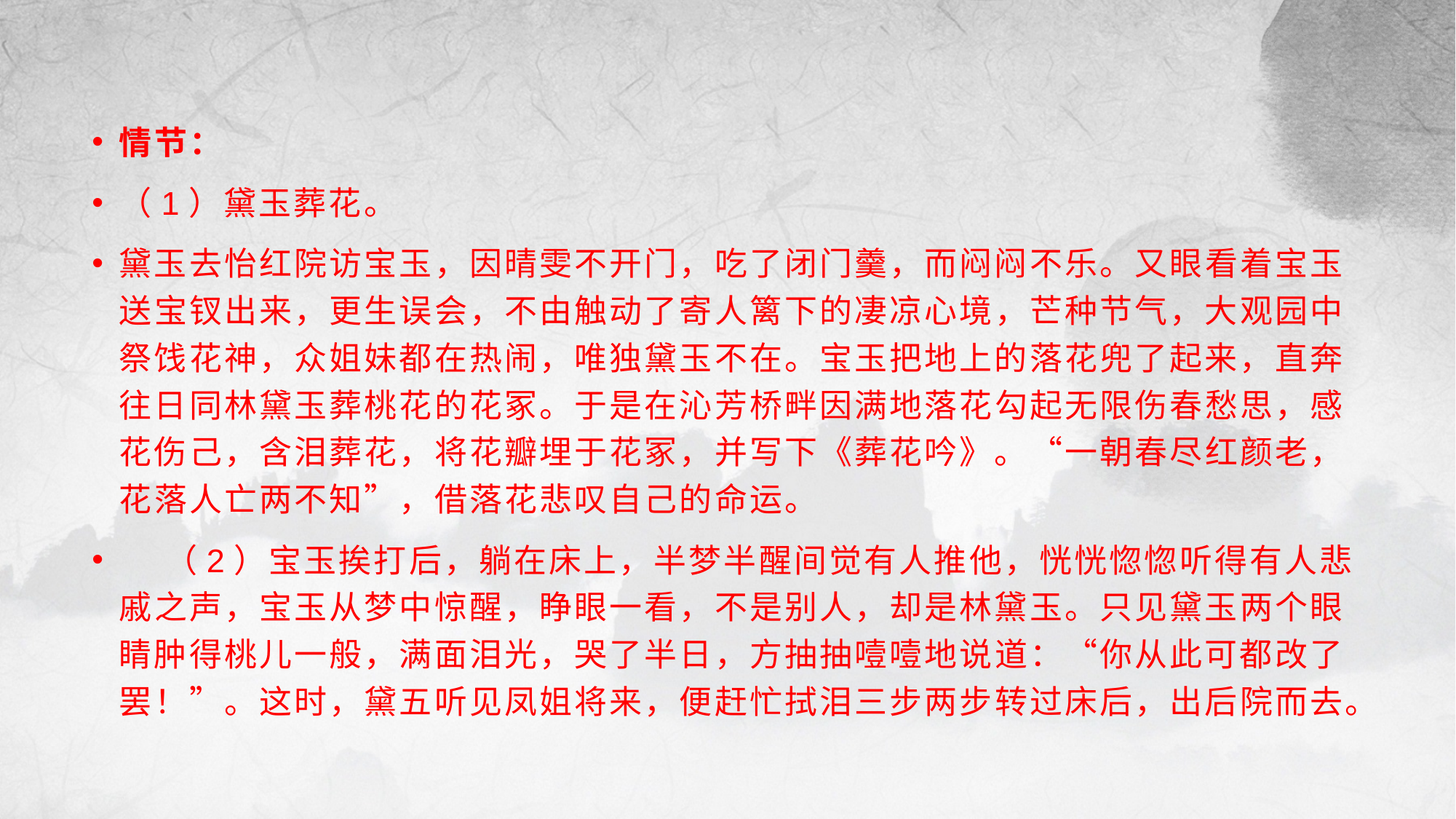

情节：
（1）黛玉葬花。
黛玉去怡红院访宝玉，因晴雯不开门，吃了闭门羹，而闷闷不乐。又眼看着宝玉送宝钗出来，更生误会，不由触动了寄人篱下的凄凉心境，芒种节气，大观园中祭饯花神，众姐妹都在热闹，唯独黛玉不在。宝玉把地上的落花兜了起来，直奔往日同林黛玉葬桃花的花冢。于是在沁芳桥畔因满地落花勾起无限伤春愁思，感花伤己，含泪葬花，将花瓣埋于花冢，并写下《葬花吟》。“一朝春尽红颜老，花落人亡两不知”，借落花悲叹自己的命运。
    （2）宝玉挨打后，躺在床上，半梦半醒间觉有人推他，恍恍惚惚听得有人悲戚之声，宝玉从梦中惊醒，睁眼一看，不是别人，却是林黛玉。只见黛玉两个眼睛肿得桃儿一般，满面泪光，哭了半日，方抽抽噎噎地说道：“你从此可都改了罢！”。这时，黛五听见凤姐将来，便赶忙拭泪三步两步转过床后，出后院而去。